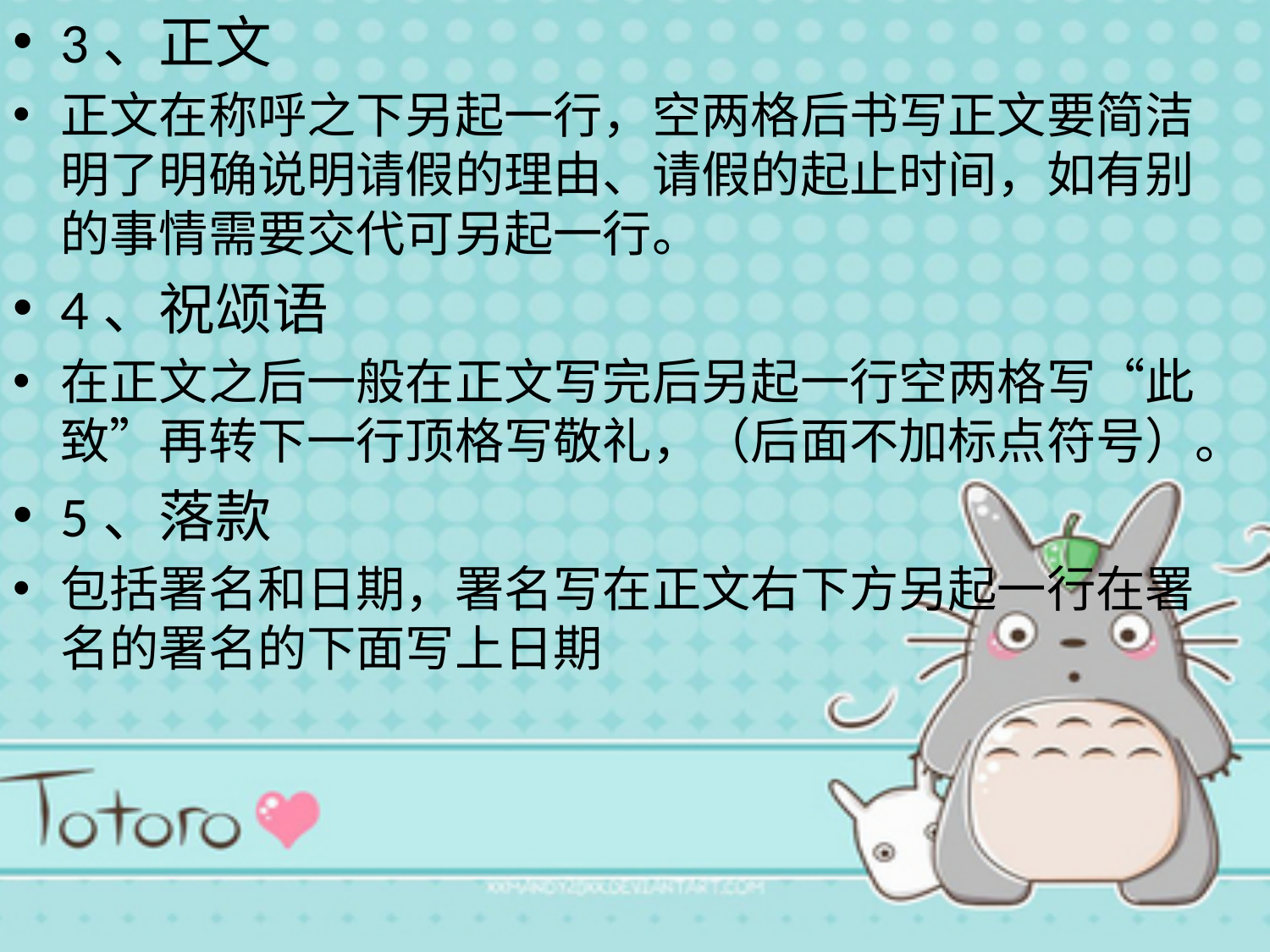

3、正文
正文在称呼之下另起一行，空两格后书写正文要简洁明了明确说明请假的理由、请假的起止时间，如有别的事情需要交代可另起一行。
4、祝颂语
在正文之后一般在正文写完后另起一行空两格写“此致”再转下一行顶格写敬礼，（后面不加标点符号）。
5、落款
包括署名和日期，署名写在正文右下方另起一行在署名的署名的下面写上日期